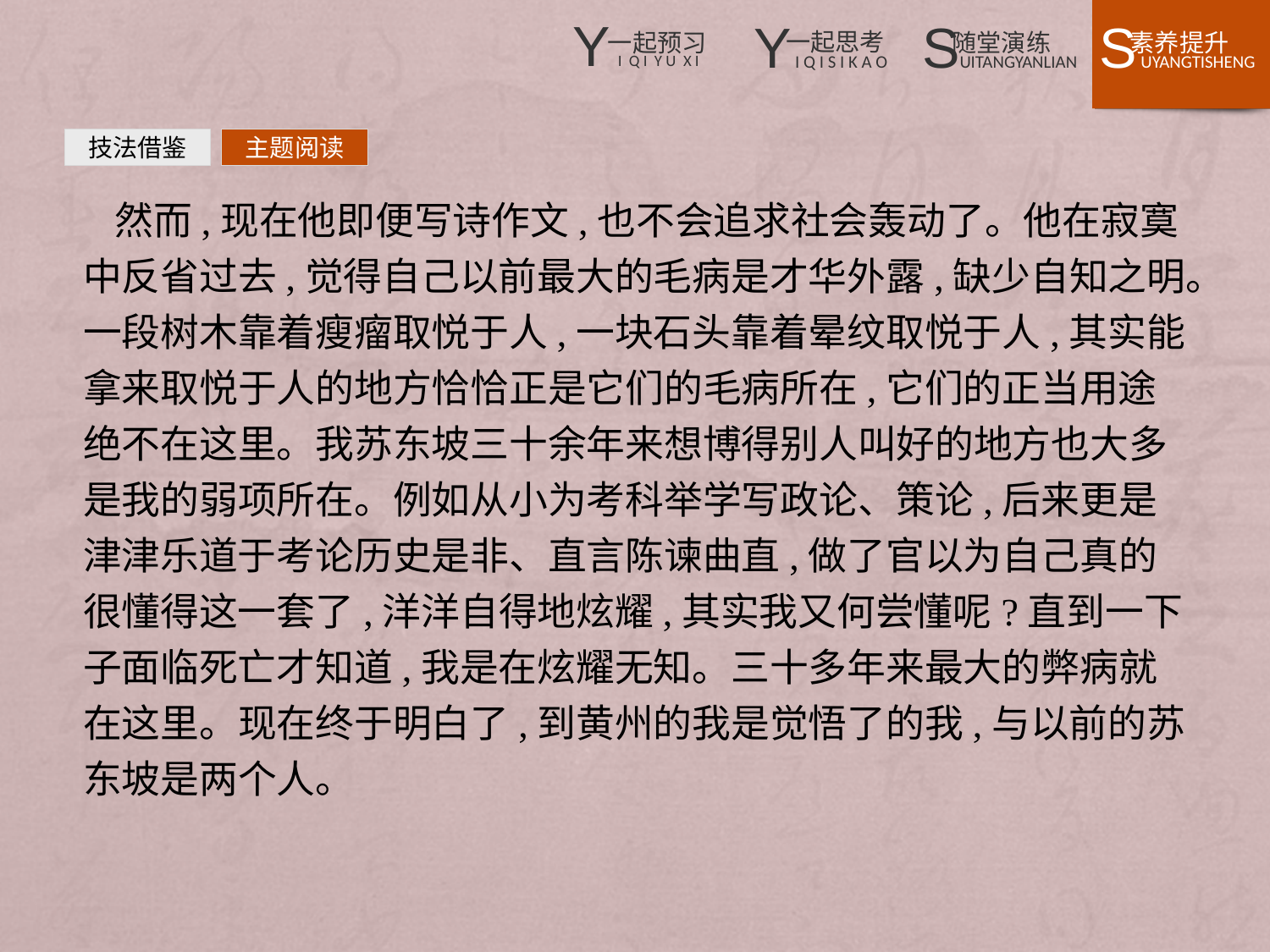

技法借鉴
主题阅读
然而,现在他即便写诗作文,也不会追求社会轰动了。他在寂寞中反省过去,觉得自己以前最大的毛病是才华外露,缺少自知之明。一段树木靠着瘦瘤取悦于人,一块石头靠着晕纹取悦于人,其实能拿来取悦于人的地方恰恰正是它们的毛病所在,它们的正当用途绝不在这里。我苏东坡三十余年来想博得别人叫好的地方也大多是我的弱项所在。例如从小为考科举学写政论、策论,后来更是津津乐道于考论历史是非、直言陈谏曲直,做了官以为自己真的很懂得这一套了,洋洋自得地炫耀,其实我又何尝懂呢?直到一下子面临死亡才知道,我是在炫耀无知。三十多年来最大的弊病就在这里。现在终于明白了,到黄州的我是觉悟了的我,与以前的苏东坡是两个人。